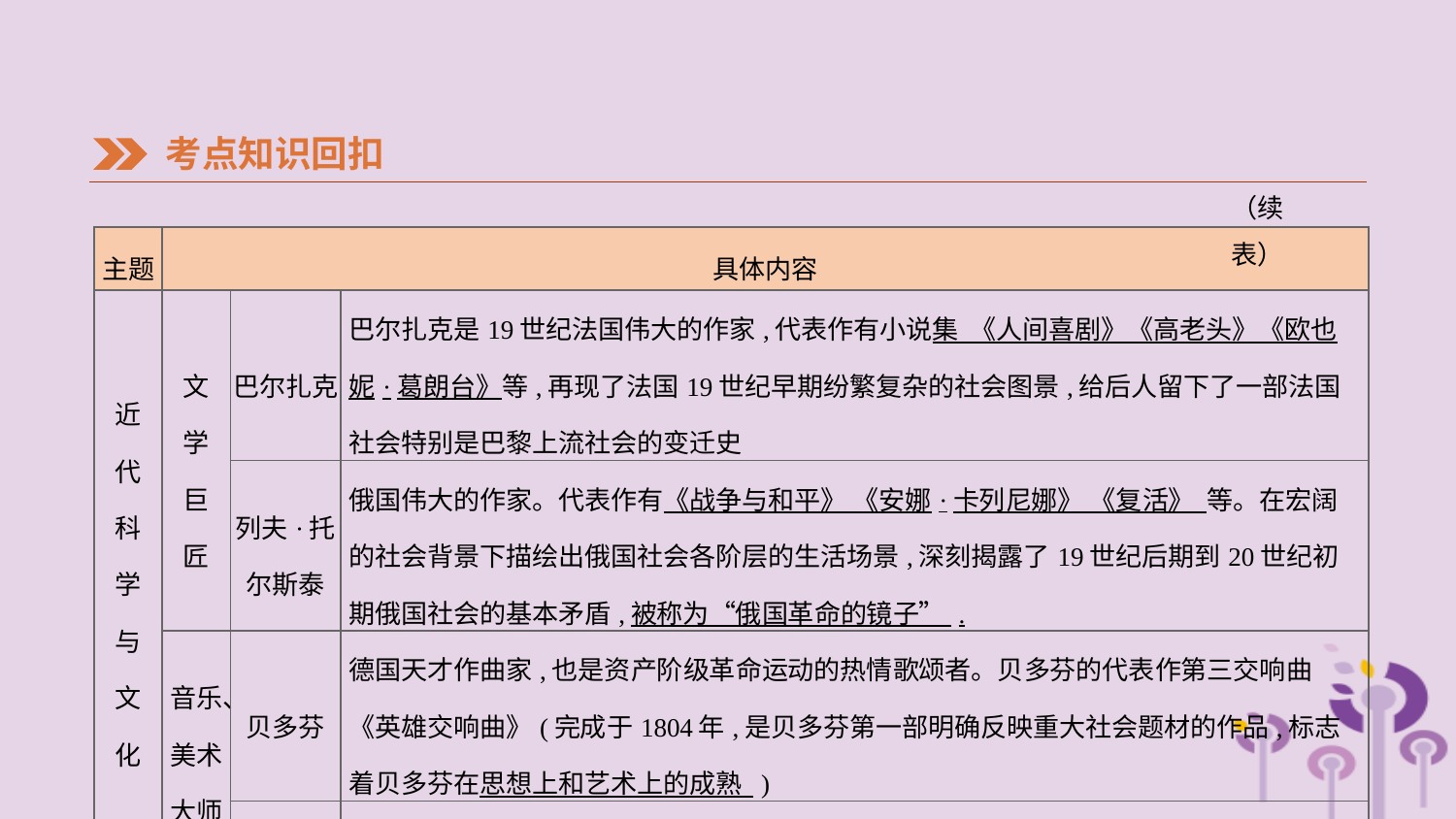

考点知识回扣

（续表）
| 主题 | 具体内容 |  |  |
| --- | --- | --- | --- |
| 近 代 科 学 与 文 化 | 文 学 巨 匠 | 巴尔扎克 | 巴尔扎克是19世纪法国伟大的作家,代表作有小说集 《人间喜剧》《高老头》《欧也妮·葛朗台》等,再现了法国19世纪早期纷繁复杂的社会图景,给后人留下了一部法国社会特别是巴黎上流社会的变迁史 |
|  |  | 列夫·托 尔斯泰 | 俄国伟大的作家。代表作有《战争与和平》 《安娜·卡列尼娜》 《复活》 等。在宏阔的社会背景下描绘出俄国社会各阶层的生活场景,深刻揭露了19世纪后期到20世纪初期俄国社会的基本矛盾,被称为“俄国革命的镜子” . |
|  | 音乐、 美术 大师 | 贝多芬 | 德国天才作曲家,也是资产阶级革命运动的热情歌颂者。贝多芬的代表作第三交响曲《英雄交响曲》(完成于1804年,是贝多芬第一部明确反映重大社会题材的作品,标志着贝多芬在思想上和艺术上的成熟 ) |
|  |  | 梵高 | 荷兰画家梵高的代表作有 《夜间的咖啡馆》《向日葵》 等 |